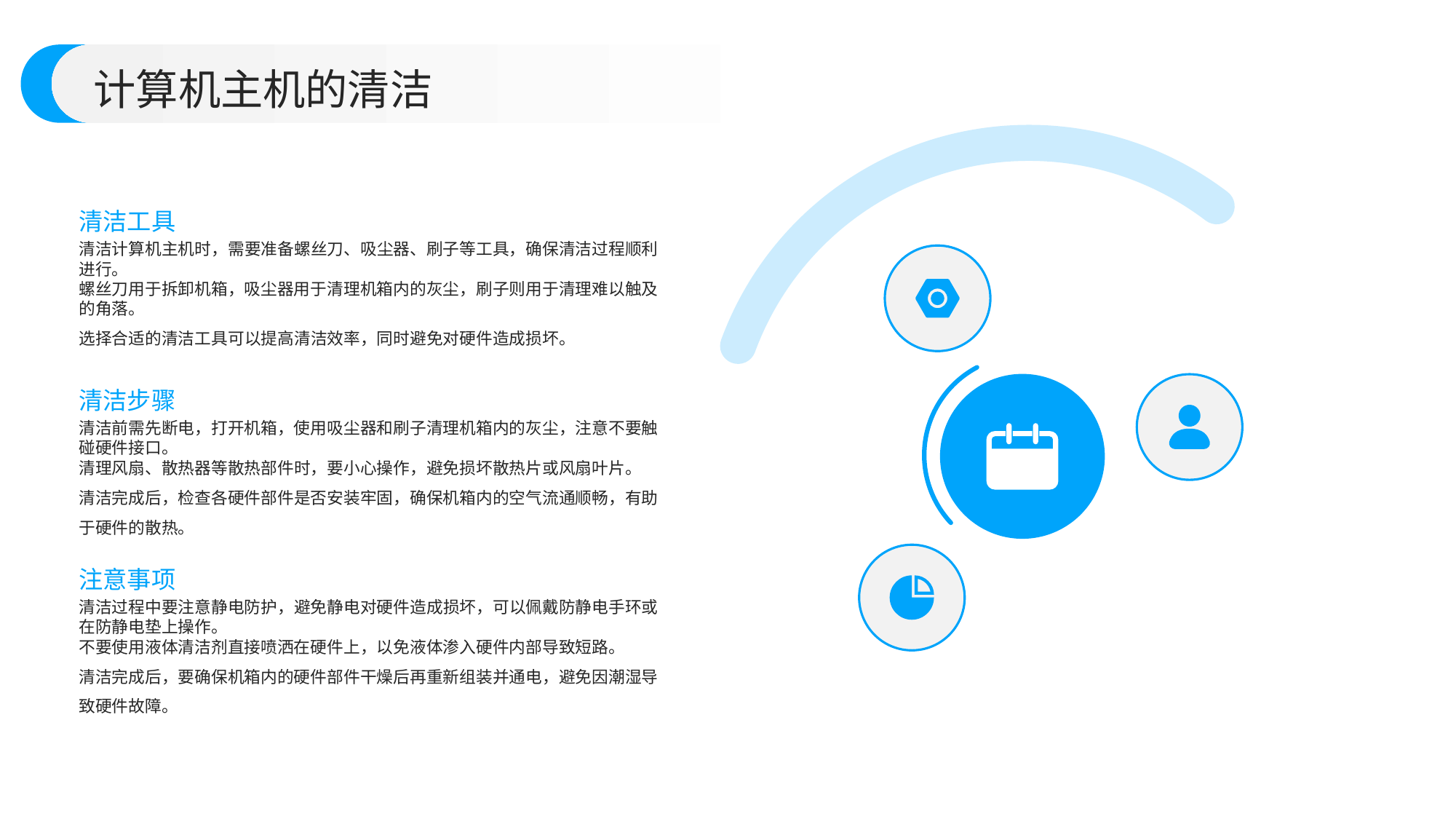

计算机主机的清洁

清洁工具
清洁计算机主机时，需要准备螺丝刀、吸尘器、刷子等工具，确保清洁过程顺利进行。
螺丝刀用于拆卸机箱，吸尘器用于清理机箱内的灰尘，刷子则用于清理难以触及的角落。
选择合适的清洁工具可以提高清洁效率，同时避免对硬件造成损坏。

清洁步骤

清洁前需先断电，打开机箱，使用吸尘器和刷子清理机箱内的灰尘，注意不要触碰硬件接口。
清理风扇、散热器等散热部件时，要小心操作，避免损坏散热片或风扇叶片。
清洁完成后，检查各硬件部件是否安装牢固，确保机箱内的空气流通顺畅，有助于硬件的散热。

注意事项

清洁过程中要注意静电防护，避免静电对硬件造成损坏，可以佩戴防静电手环或在防静电垫上操作。
不要使用液体清洁剂直接喷洒在硬件上，以免液体渗入硬件内部导致短路。
清洁完成后，要确保机箱内的硬件部件干燥后再重新组装并通电，避免因潮湿导致硬件故障。